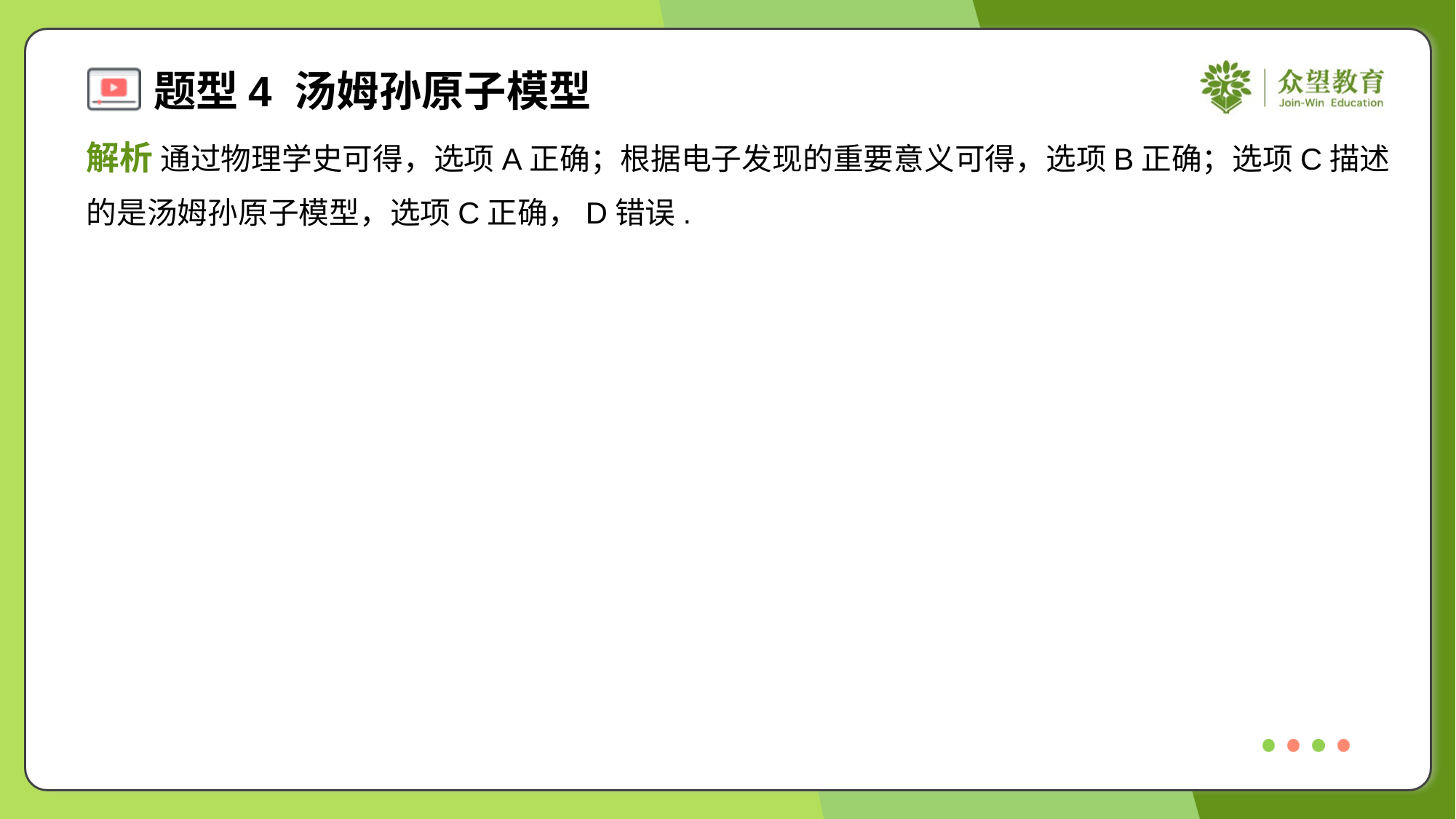

解析 通过物理学史可得，选项A正确；根据电子发现的重要意义可得，选项B正确；选项C描述
的是汤姆孙原子模型，选项C正确，D错误.